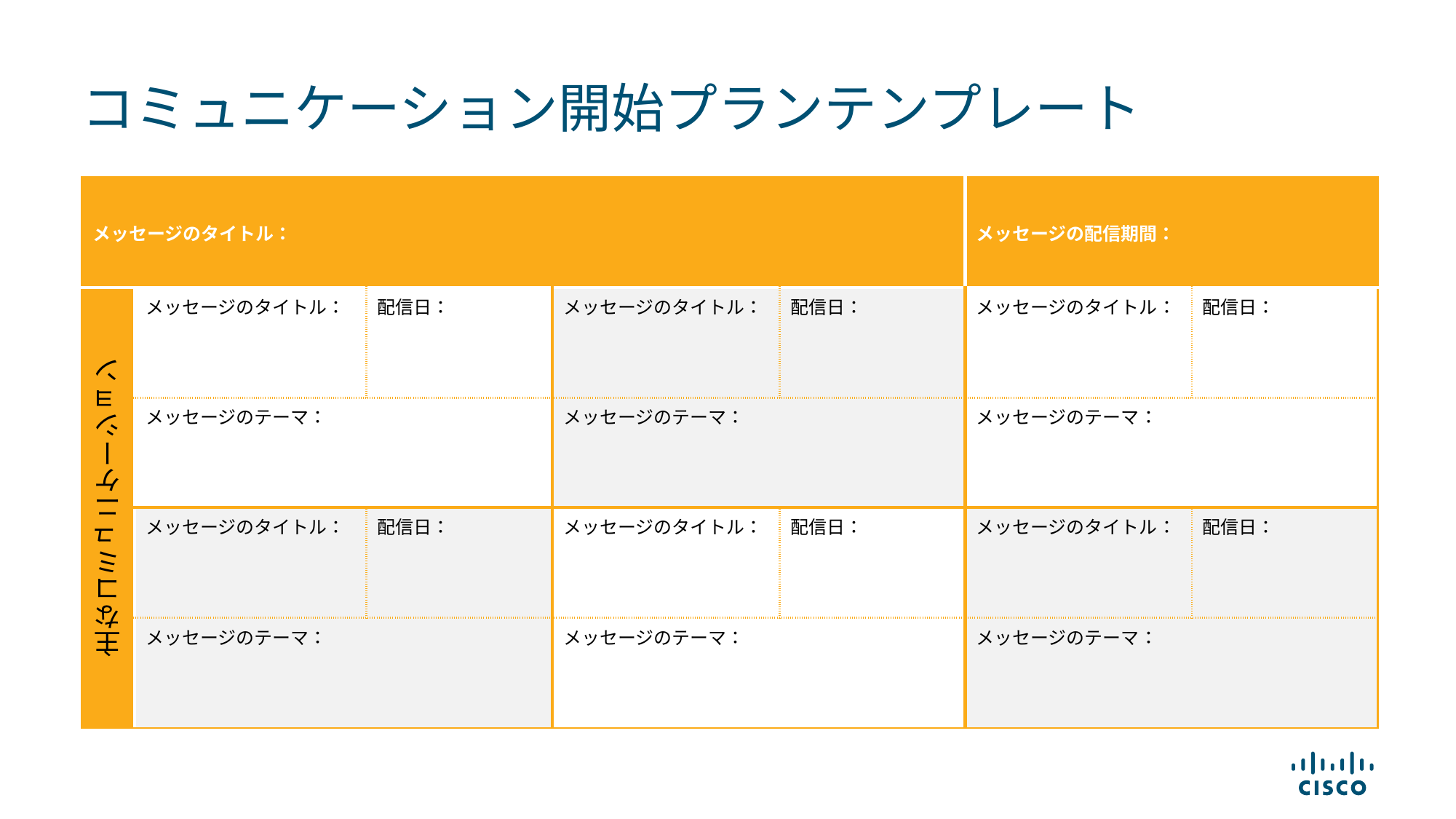

コミュニケーション開始プランテンプレート
| メッセージのタイトル： |  |  |  |  | メッセージの配信期間： |  |
| --- | --- | --- | --- | --- | --- | --- |
| 主なコミュニケーション | メッセージのタイトル： | 配信日： | メッセージのタイトル： | 配信日： | メッセージのタイトル： | 配信日： |
|  | メッセージのテーマ： |  | メッセージのテーマ： |  | メッセージのテーマ： |  |
|  | メッセージのタイトル： | 配信日： | メッセージのタイトル： | 配信日： | メッセージのタイトル： | 配信日： |
|  | メッセージのテーマ： |  | メッセージのテーマ： |  | メッセージのテーマ： |  |